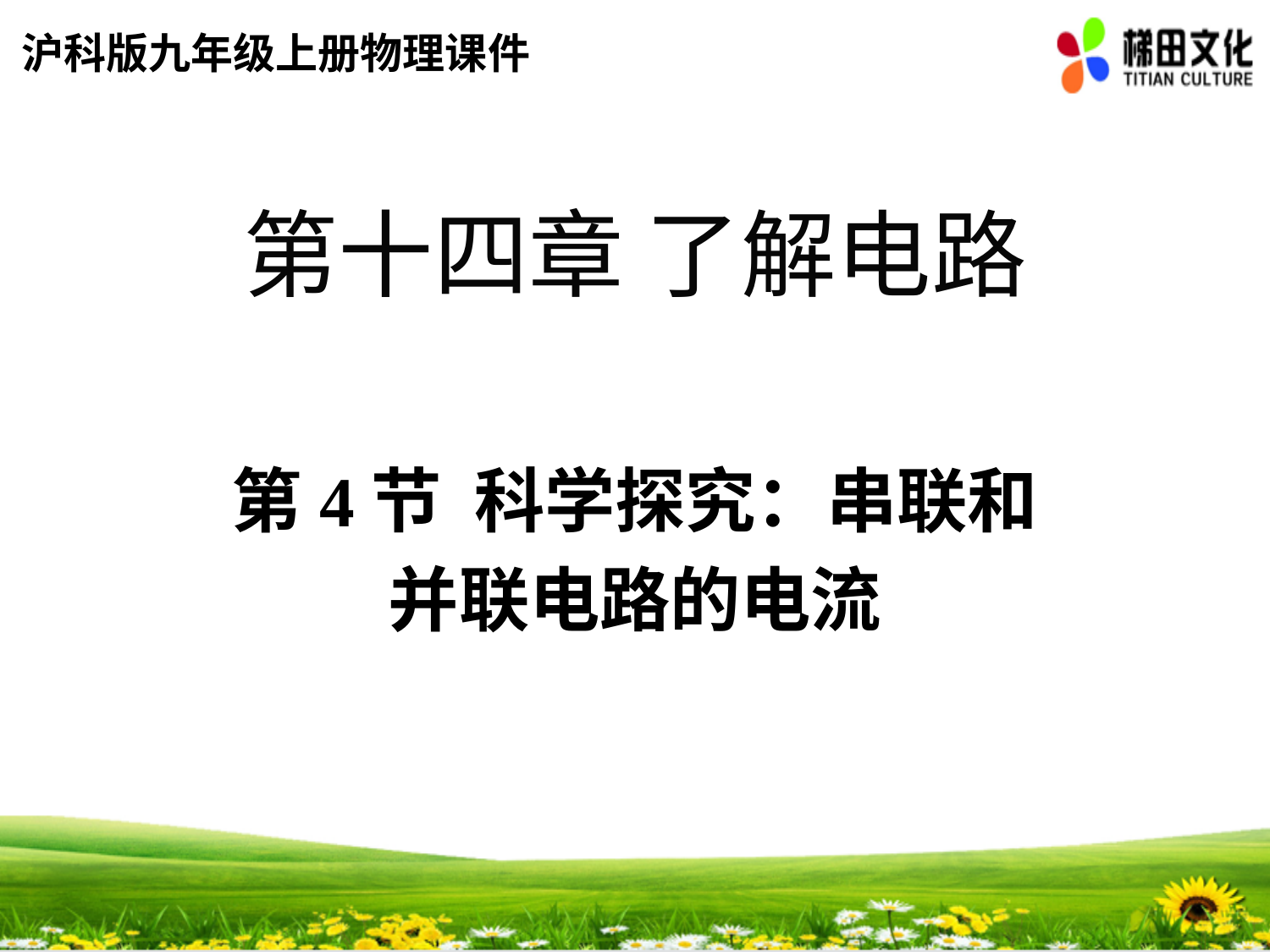

沪科版九年级上册物理课件

第十四章 了解电路

第4节  科学探究：串联和
并联电路的电流